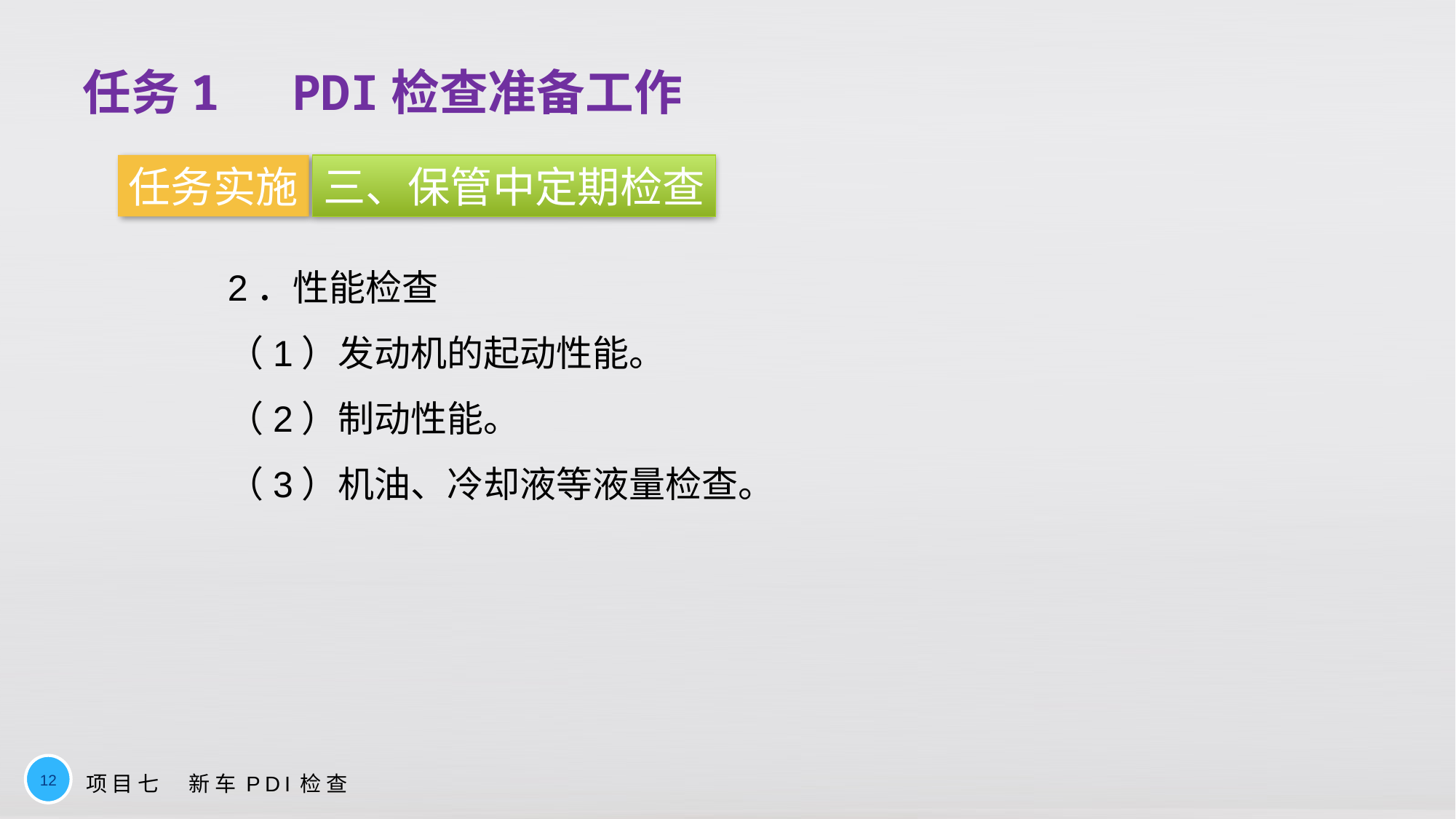

任务1　PDI检查准备工作
任务实施
三、保管中定期检查
2．性能检查
（1）发动机的起动性能。
（2）制动性能。
（3）机油、冷却液等液量检查。
12